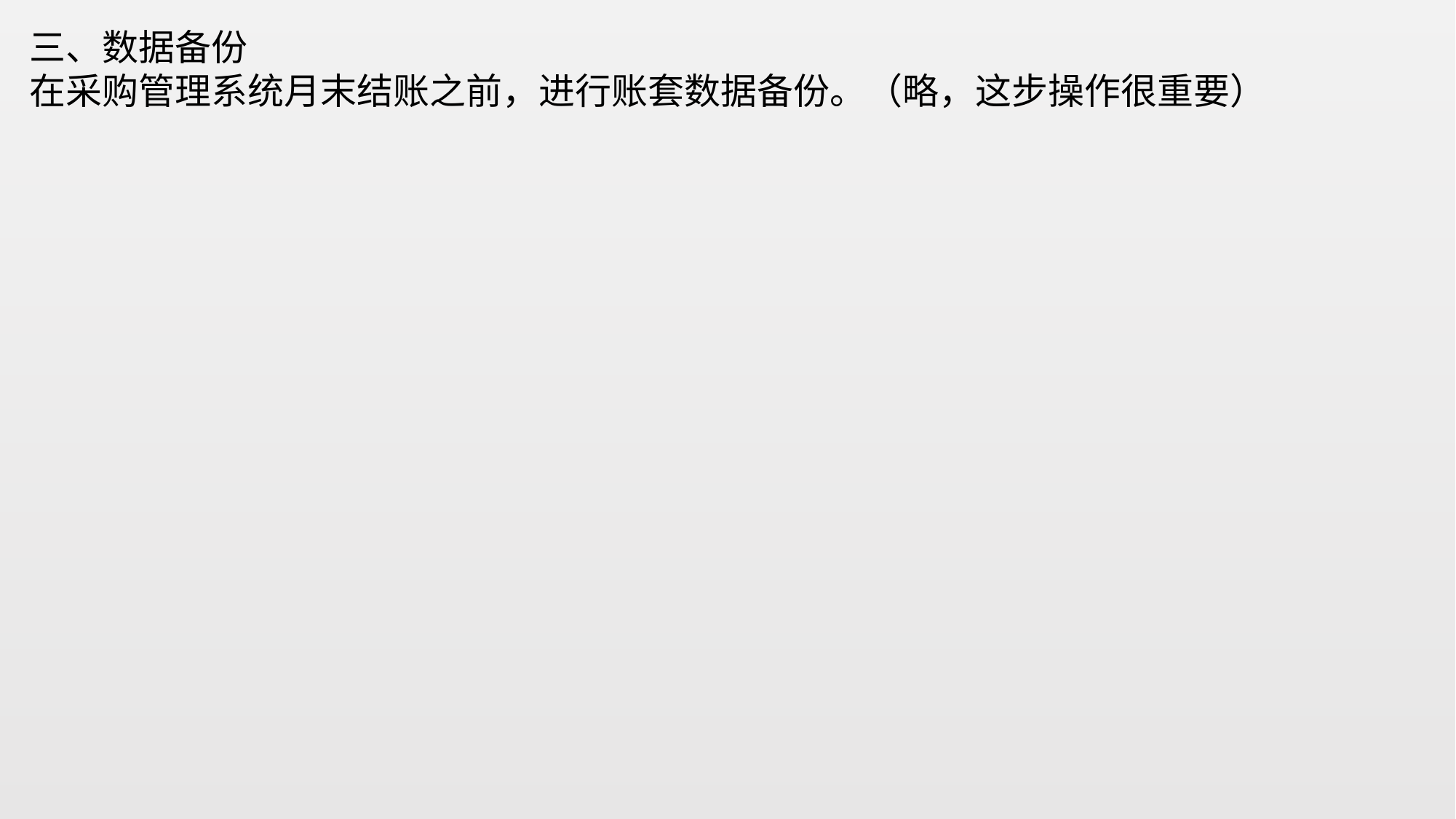

三、数据备份
在采购管理系统月末结账之前，进行账套数据备份。（略，这步操作很重要）